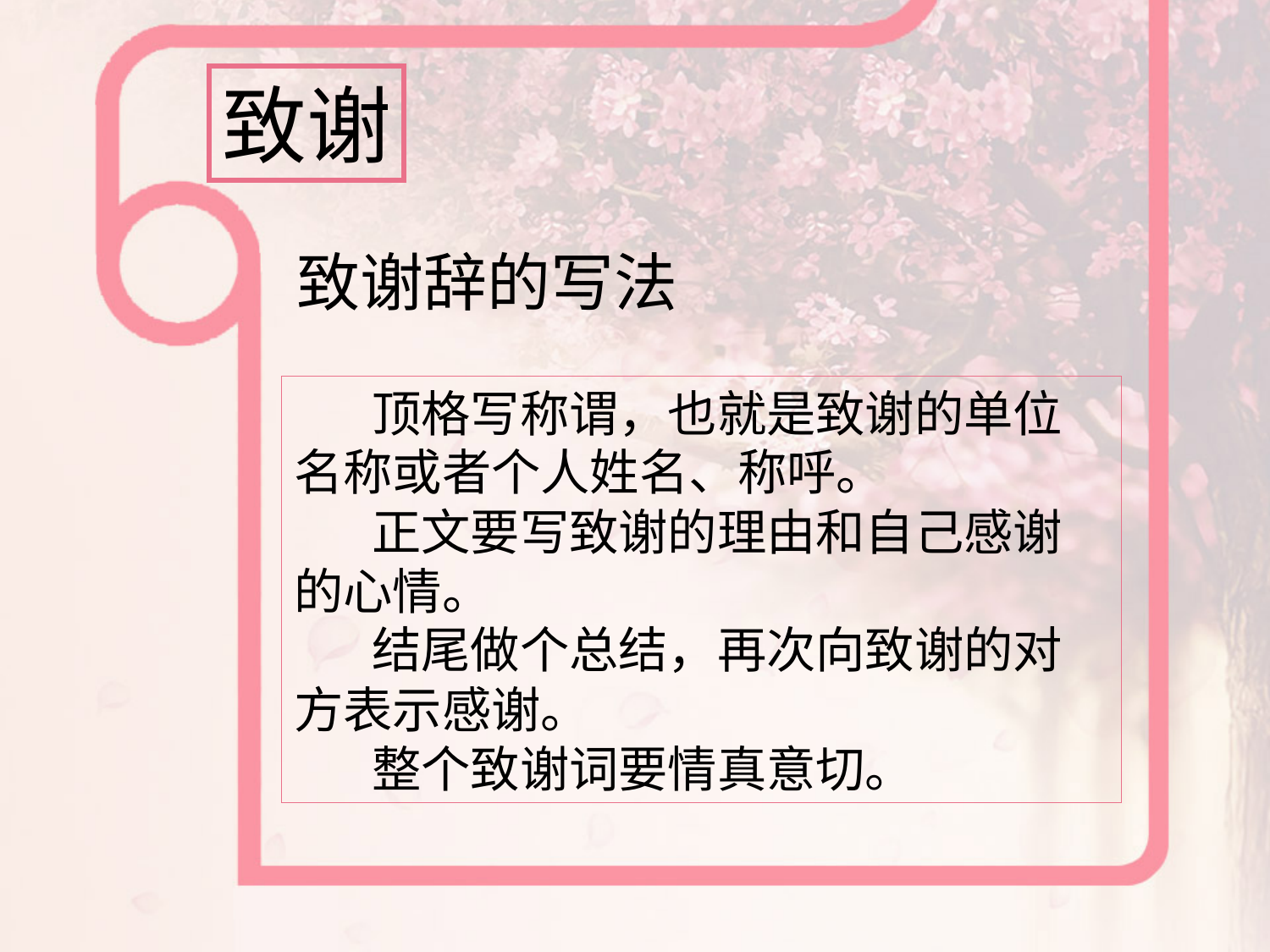

致谢
致谢辞的写法

      顶格写称谓，也就是致谢的单位名称或者个人姓名、称呼。
      正文要写致谢的理由和自己感谢的心情。
      结尾做个总结，再次向致谢的对方表示感谢。
      整个致谢词要情真意切。